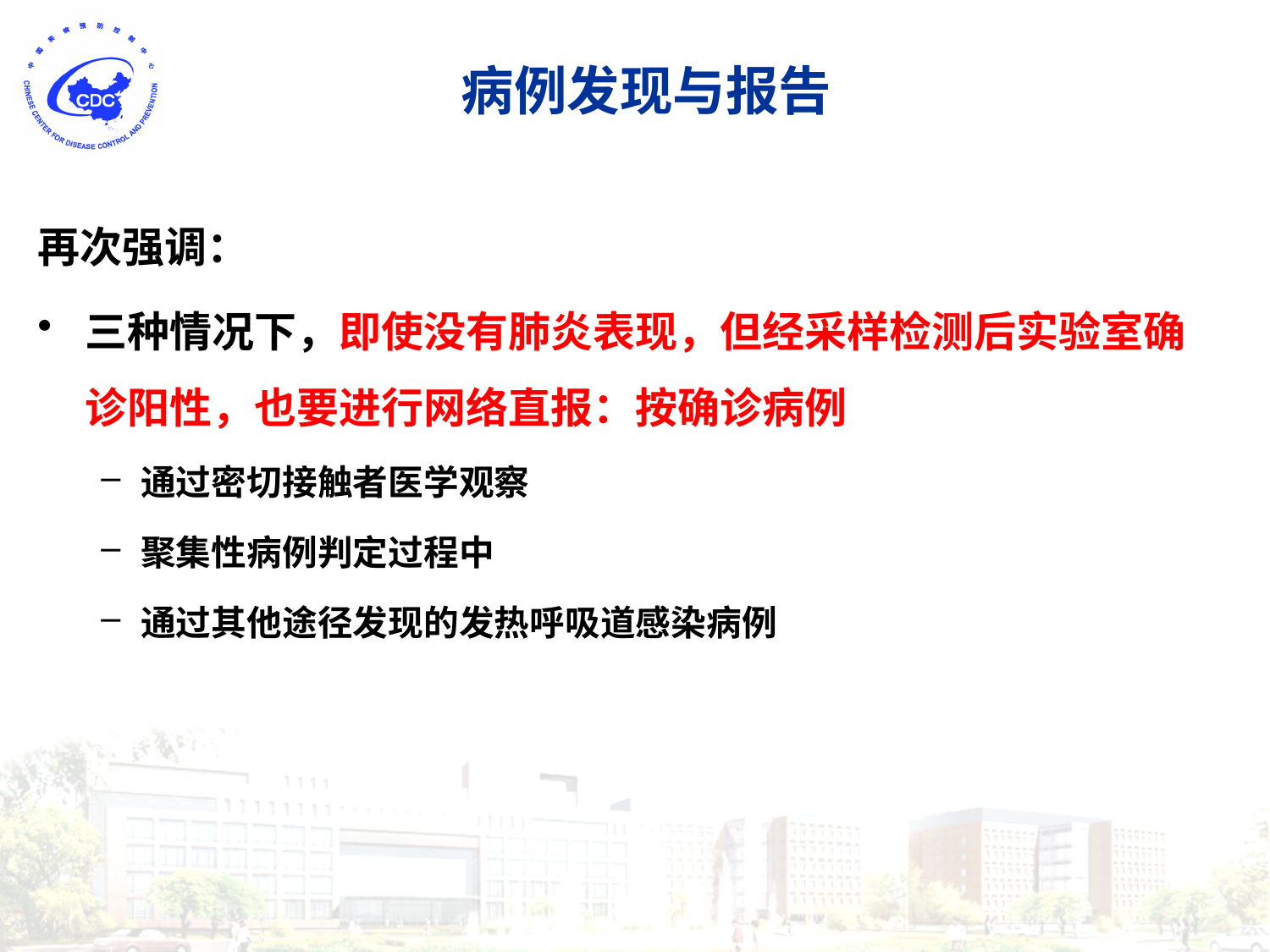

# 病例发现与报告
再次强调：
三种情况下，即使没有肺炎表现，但经采样检测后实验室确诊阳性，也要进行网络直报：按确诊病例
通过密切接触者医学观察
聚集性病例判定过程中
通过其他途径发现的发热呼吸道感染病例